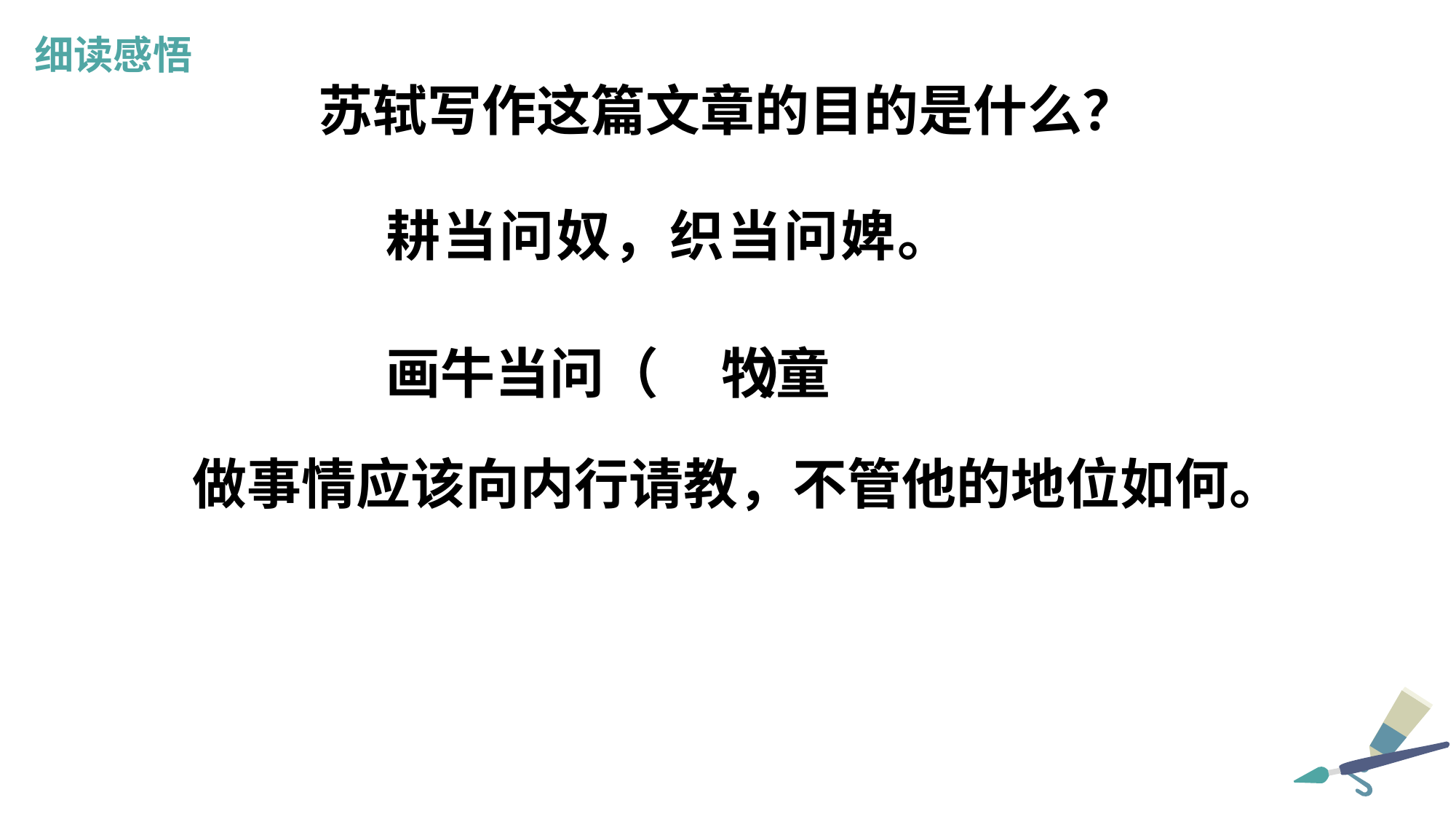

细读感悟
苏轼写作这篇文章的目的是什么？
耕当问奴，织当问婢。
牧童
画牛当问（        ）
做事情应该向内行请教，不管他的地位如何。